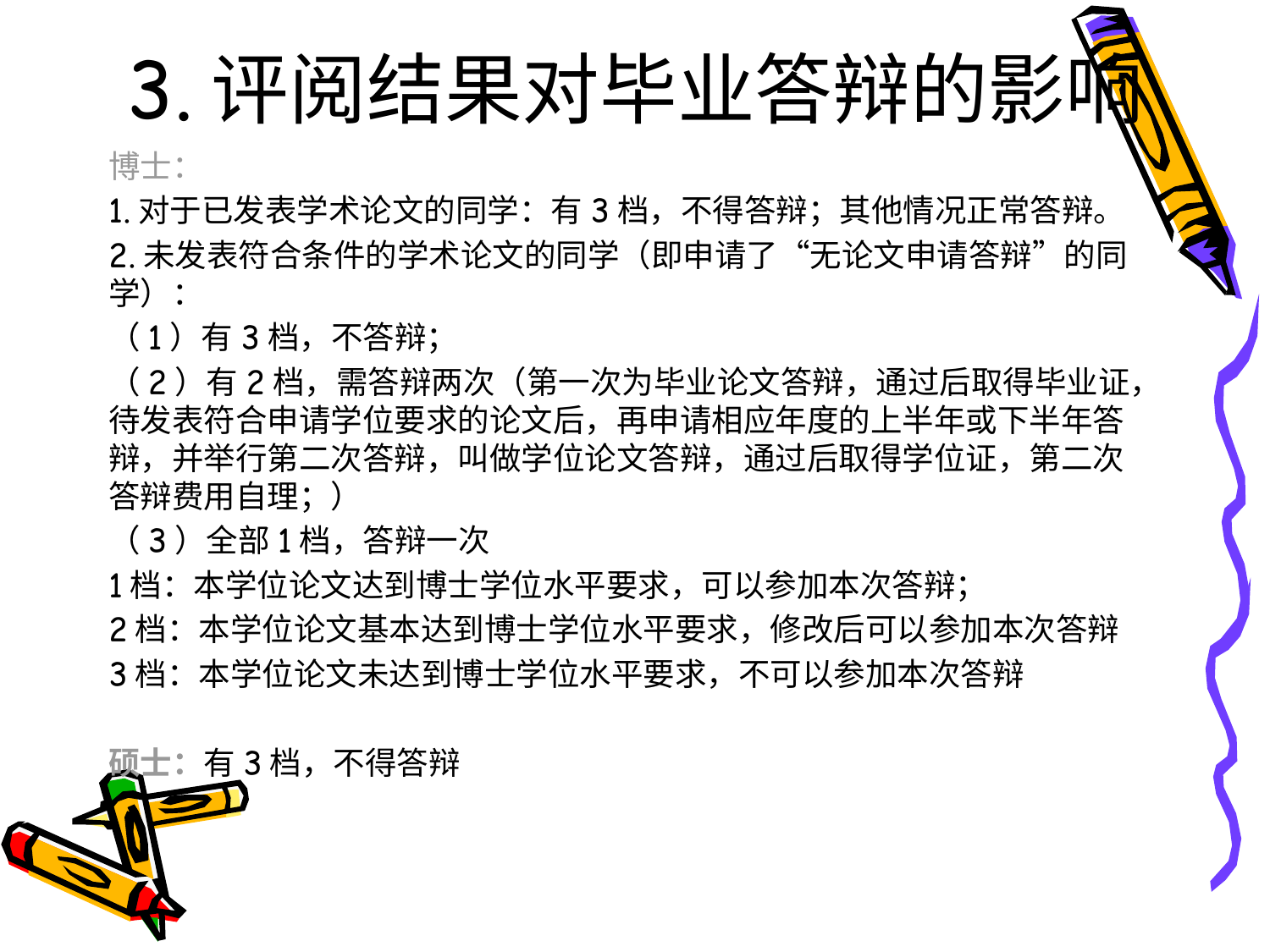

# 3.评阅结果对毕业答辩的影响
博士：
1.对于已发表学术论文的同学：有3档，不得答辩；其他情况正常答辩。
2.未发表符合条件的学术论文的同学（即申请了“无论文申请答辩”的同学）：
（1）有3档，不答辩；
（2）有2档，需答辩两次（第一次为毕业论文答辩，通过后取得毕业证，待发表符合申请学位要求的论文后，再申请相应年度的上半年或下半年答辩，并举行第二次答辩，叫做学位论文答辩，通过后取得学位证，第二次答辩费用自理；）
（3）全部1档，答辩一次
1档：本学位论文达到博士学位水平要求，可以参加本次答辩；
2档：本学位论文基本达到博士学位水平要求，修改后可以参加本次答辩
3档：本学位论文未达到博士学位水平要求，不可以参加本次答辩

硕士：有3档，不得答辩